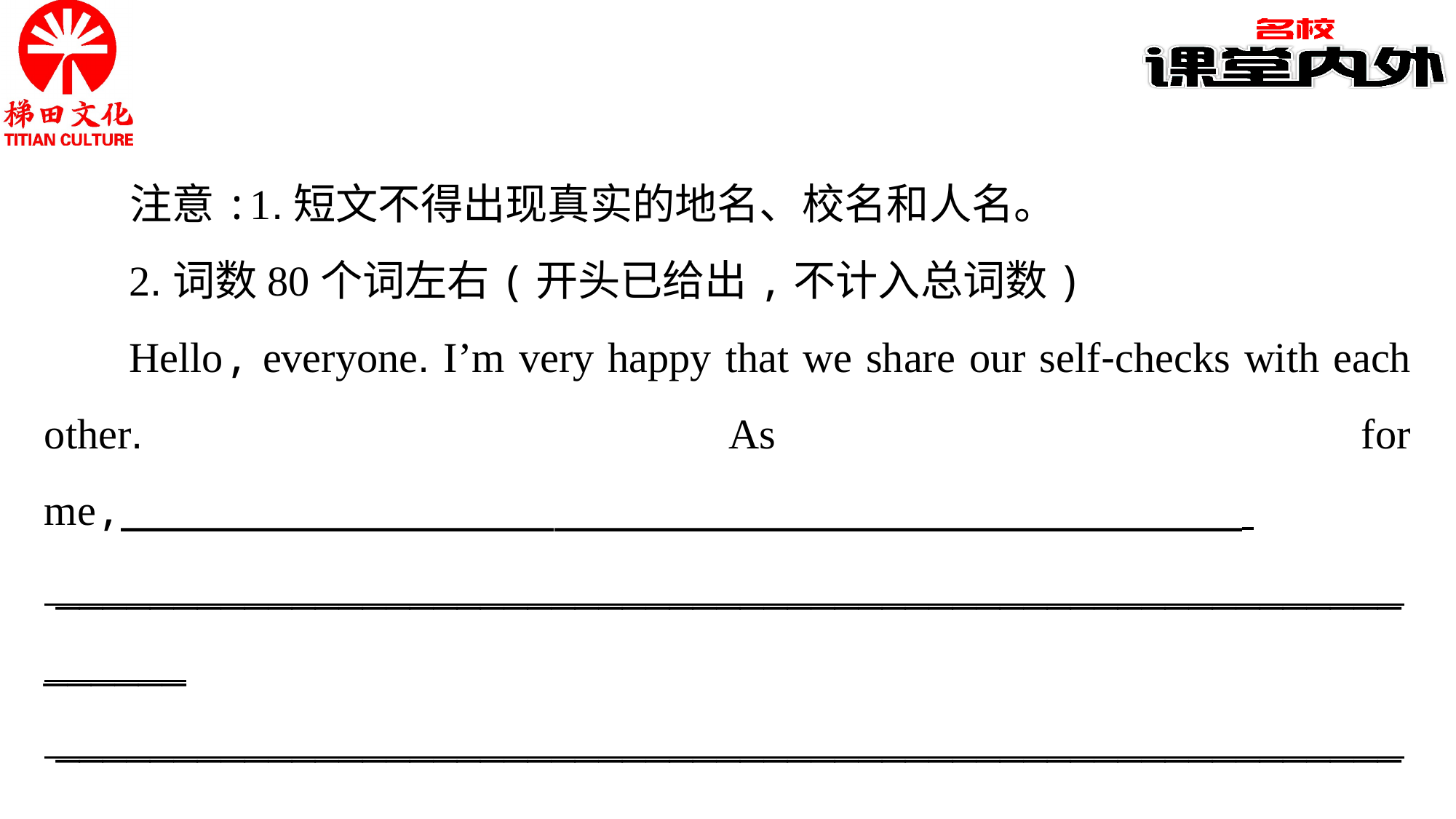

注意:1.短文不得出现真实的地名、校名和人名。
2.词数80个词左右(开头已给出,不计入总词数)
Hello, everyone. I’m very happy that we share our self-checks with each other. As for me,____________________________________________
 _______________________________________________________________
 _______________________________________________________________
 _______________________________________________________________
 _______________________________________________________________